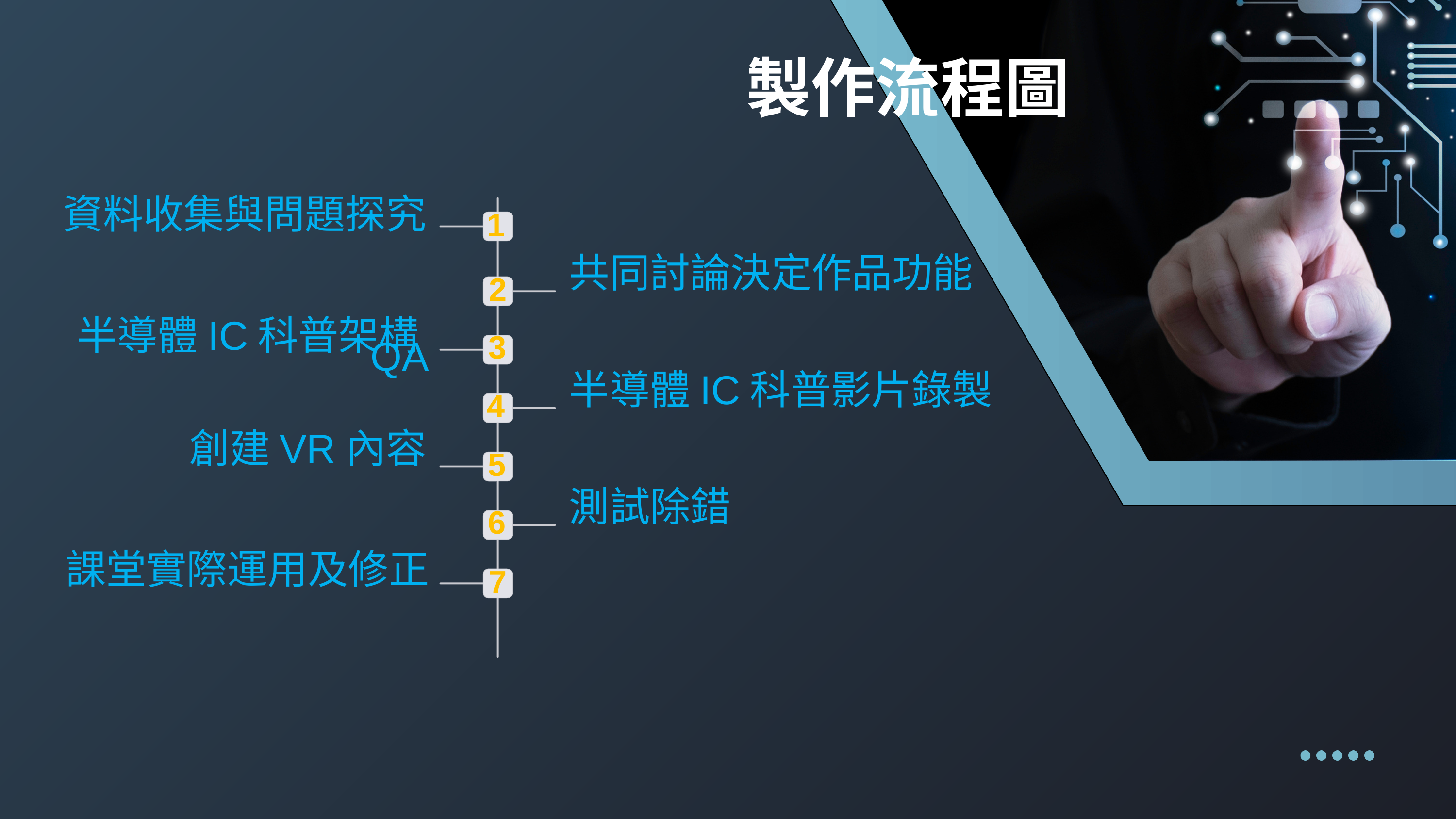

製作流程圖

資料收集與問題探究
1

共同討論決定作品功能

2

半導體IC科普架構QA
3

半導體IC科普影片錄製

4

創建VR內容

5

測試除錯

6

課堂實際運用及修正
7